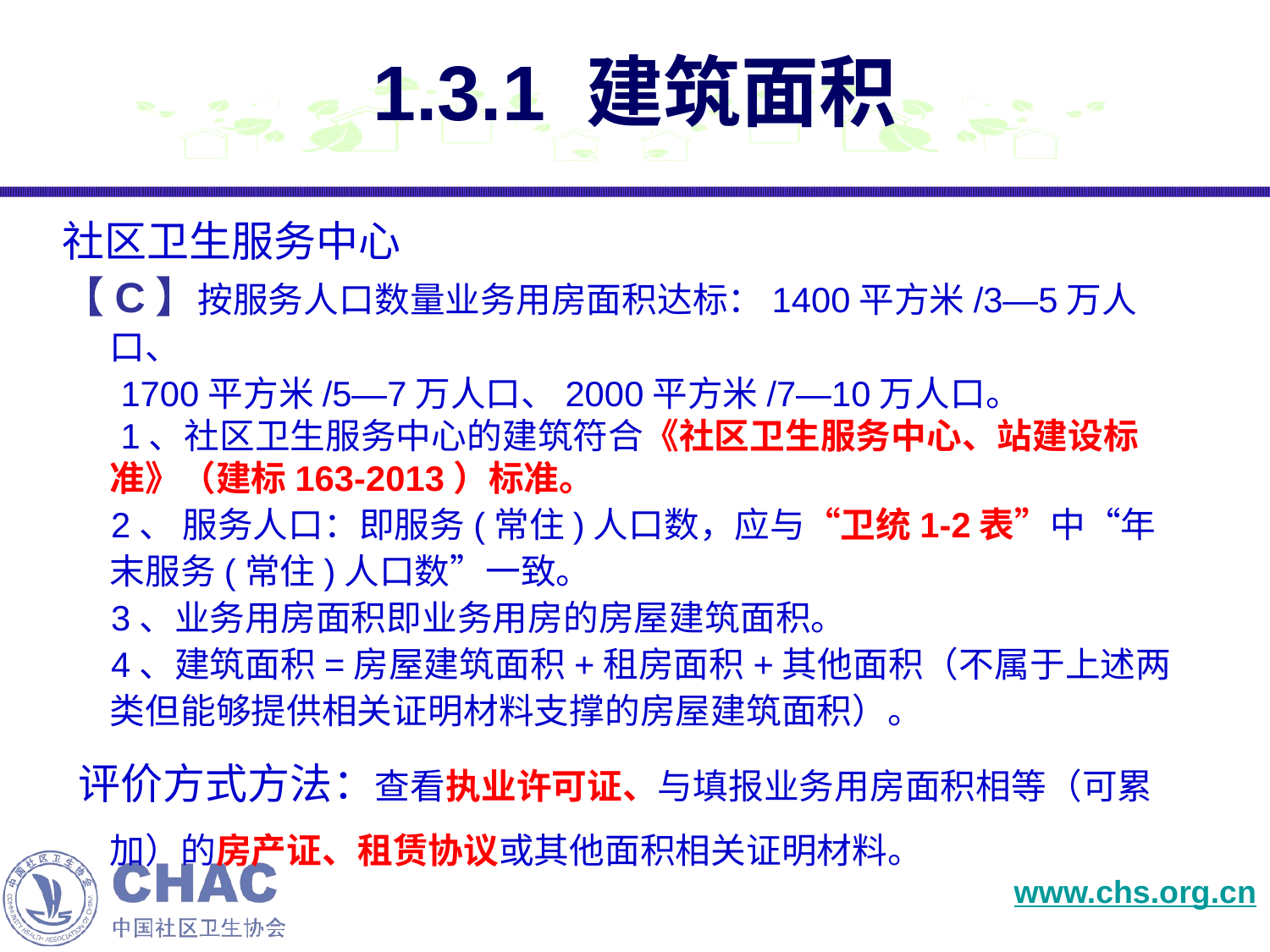

1.3.1 建筑面积
社区卫生服务中心
【C】按服务人口数量业务用房面积达标：1400平方米/3—5万人口、
      1700平方米/5—7万人口、2000平方米/7—10万人口。
      1、社区卫生服务中心的建筑符合《社区卫生服务中心、站建设标准》（建标163-2013）标准。
     2、 服务人口：即服务(常住)人口数，应与“卫统1-2表”中“年末服务(常住)人口数”一致。
     3、业务用房面积即业务用房的房屋建筑面积。
     4、建筑面积=房屋建筑面积+租房面积+其他面积（不属于上述两类但能够提供相关证明材料支撑的房屋建筑面积）。
 评价方式方法：查看执业许可证、与填报业务用房面积相等（可累加）的房产证、租赁协议或其他面积相关证明材料。